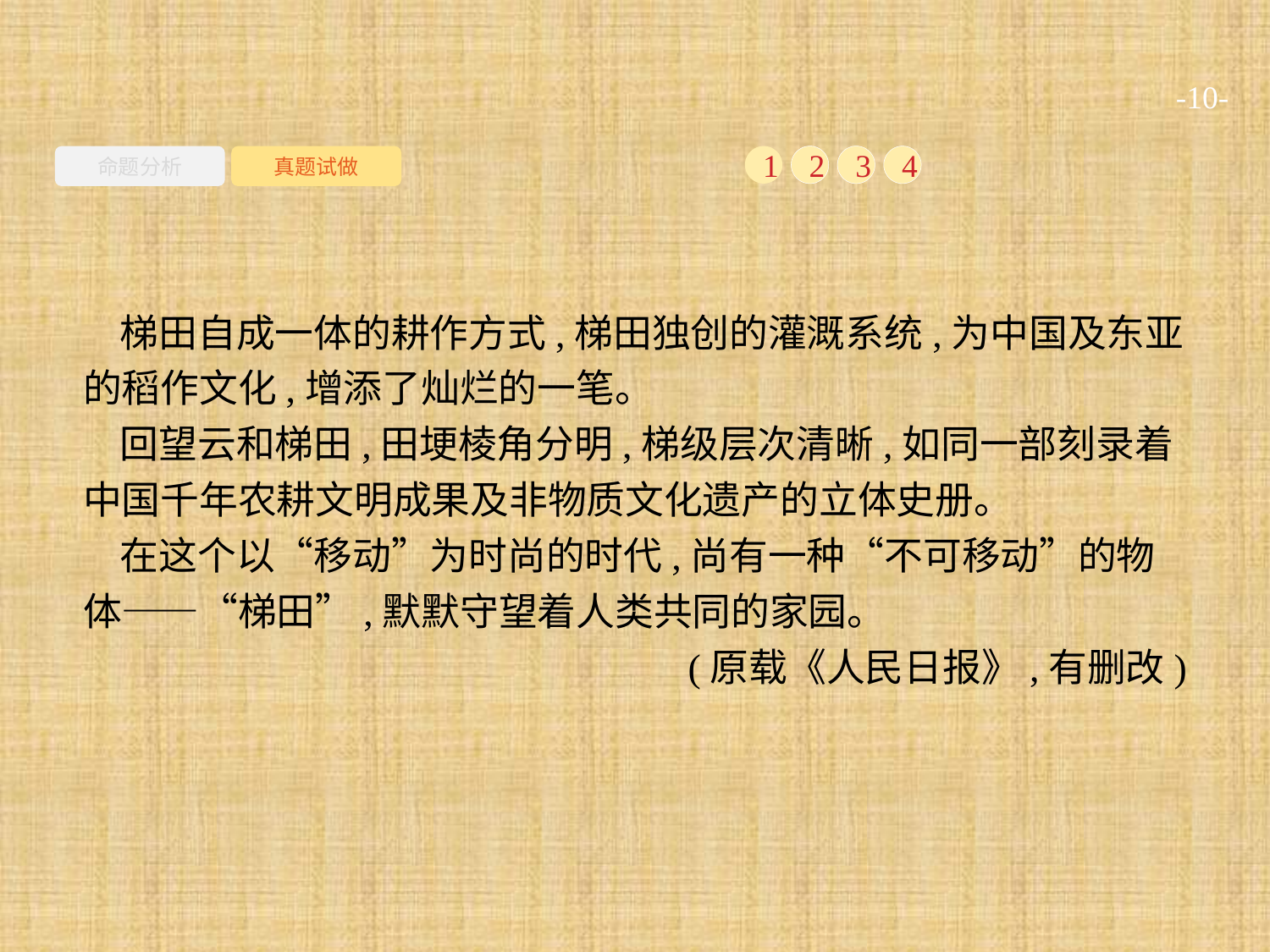

-10-
命题分析
真题试做
1
2
3
4
梯田自成一体的耕作方式,梯田独创的灌溉系统,为中国及东亚的稻作文化,增添了灿烂的一笔。
回望云和梯田,田埂棱角分明,梯级层次清晰,如同一部刻录着中国千年农耕文明成果及非物质文化遗产的立体史册。
在这个以“移动”为时尚的时代,尚有一种“不可移动”的物体——“梯田”,默默守望着人类共同的家园。
(原载《人民日报》,有删改)